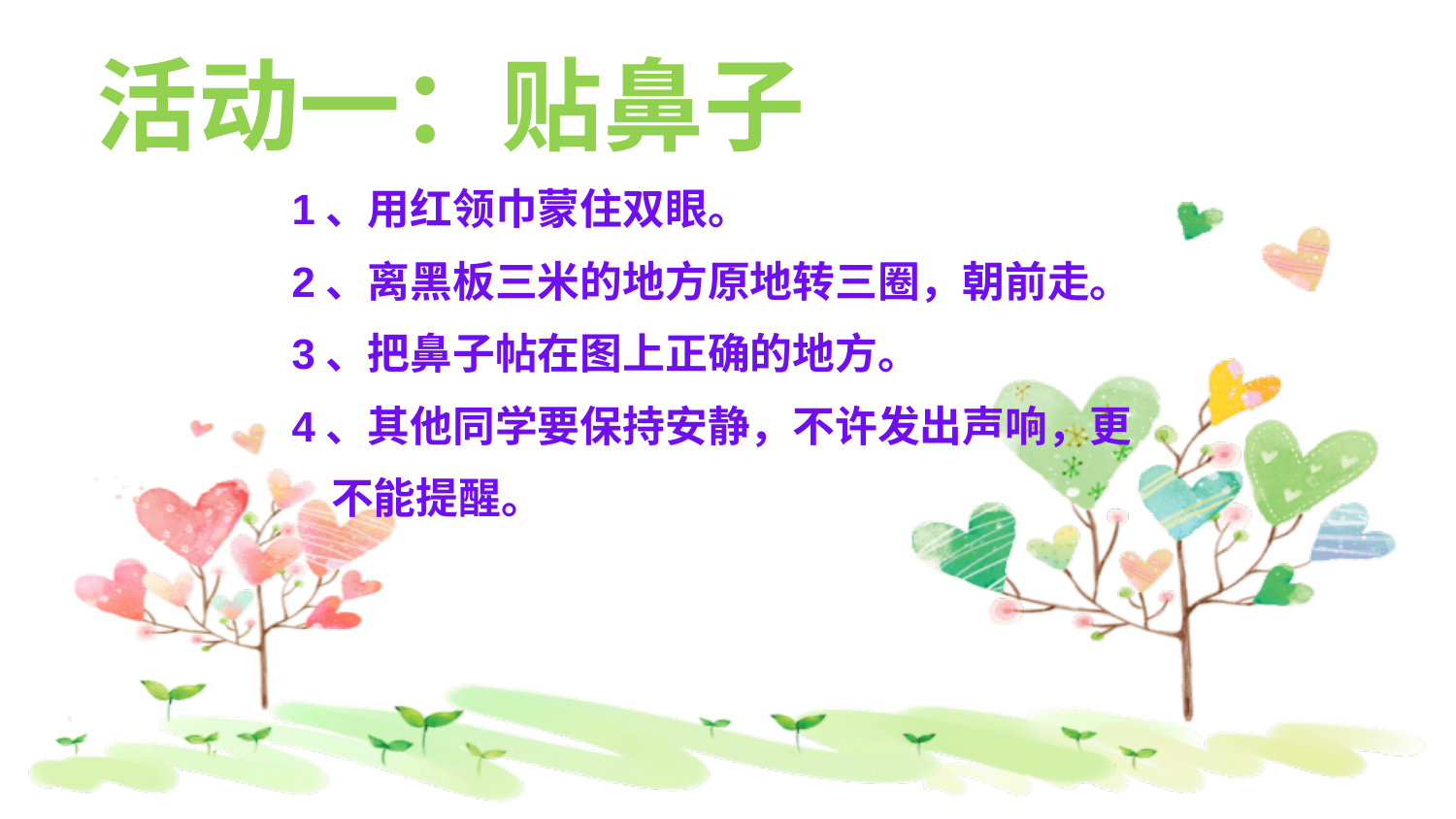

活动一：贴鼻子
https://www.ypppt.com/
1、用红领巾蒙住双眼。
2、离黑板三米的地方原地转三圈，朝前走。
3、把鼻子帖在图上正确的地方。
4、其他同学要保持安静，不许发出声响，更
   不能提醒。